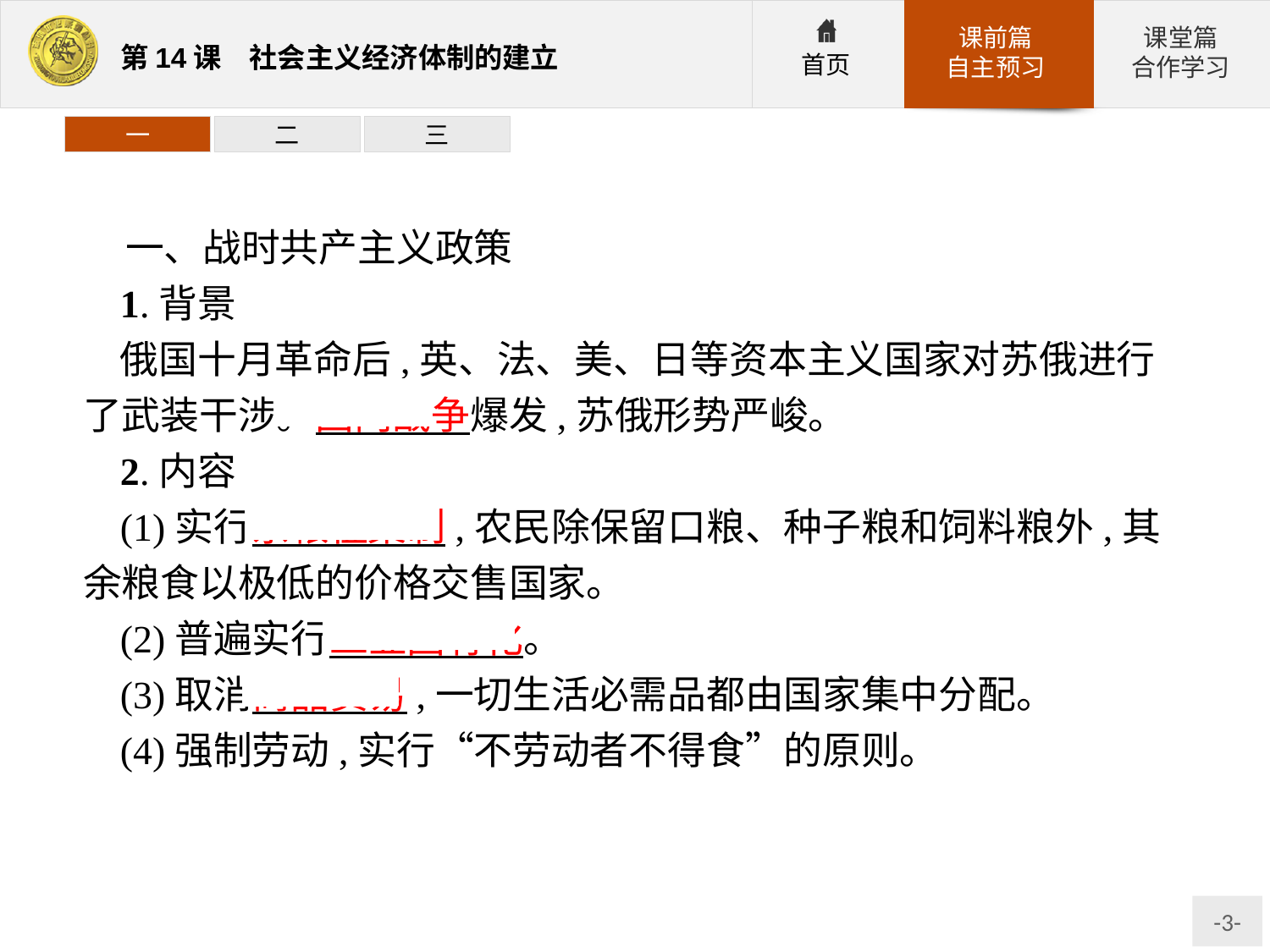

一
二
三
一、战时共产主义政策
1.背景
俄国十月革命后,英、法、美、日等资本主义国家对苏俄进行了武装干涉。国内战争爆发,苏俄形势严峻。
2.内容
(1)实行余粮征集制,农民除保留口粮、种子粮和饲料粮外,其余粮食以极低的价格交售国家。
(2)普遍实行工业国有化。
(3)取消商品贸易,一切生活必需品都由国家集中分配。
(4)强制劳动,实行“不劳动者不得食”的原则。